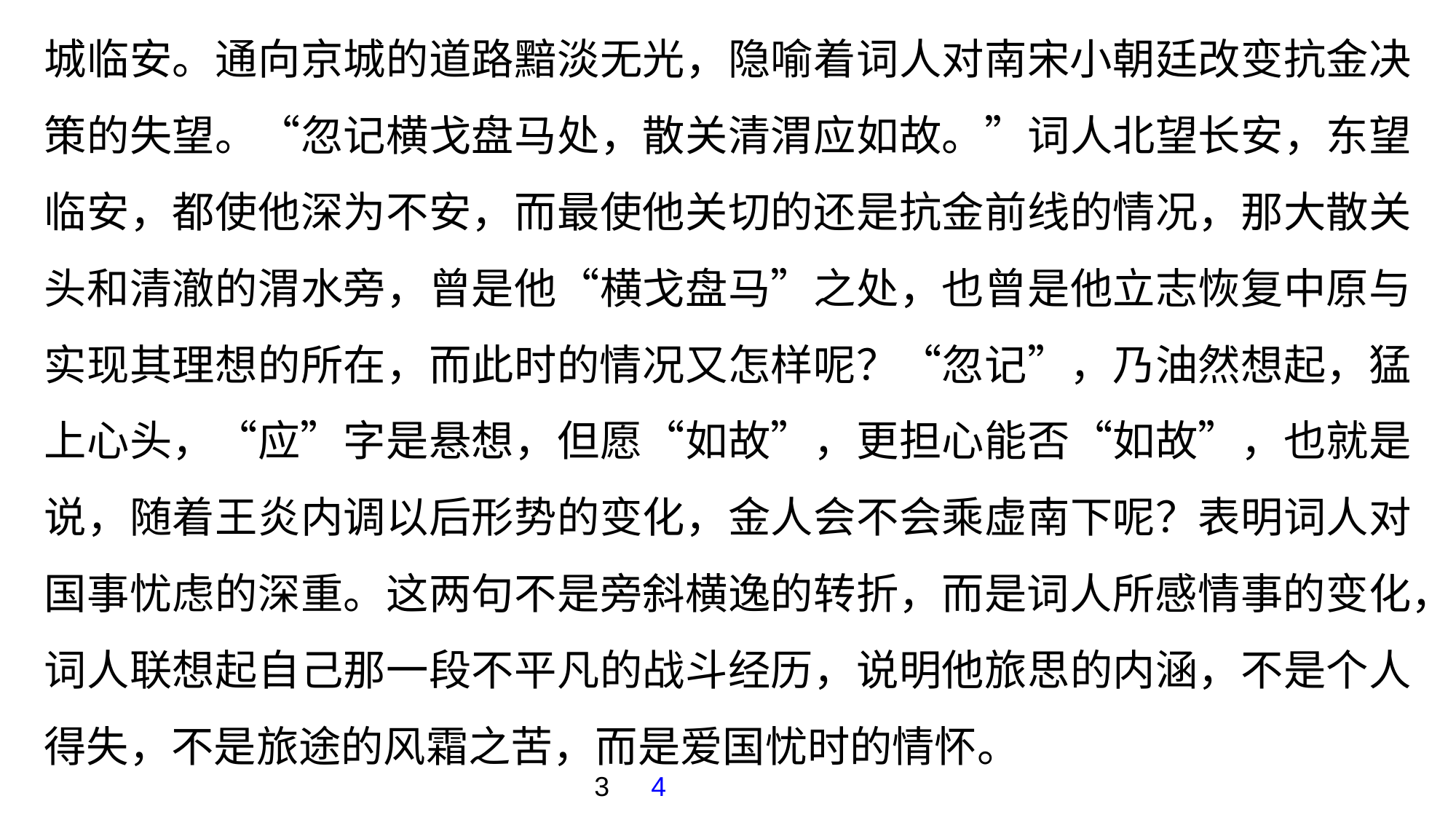

城临安。通向京城的道路黯淡无光，隐喻着词人对南宋小朝廷改变抗金决策的失望。“忽记横戈盘马处，散关清渭应如故。”词人北望长安，东望临安，都使他深为不安，而最使他关切的还是抗金前线的情况，那大散关头和清澈的渭水旁，曾是他“横戈盘马”之处，也曾是他立志恢复中原与实现其理想的所在，而此时的情况又怎样呢？“忽记”，乃油然想起，猛上心头，“应”字是悬想，但愿“如故”，更担心能否“如故”，也就是说，随着王炎内调以后形势的变化，金人会不会乘虚南下呢？表明词人对国事忧虑的深重。这两句不是旁斜横逸的转折，而是词人所感情事的变化，词人联想起自己那一段不平凡的战斗经历，说明他旅思的内涵，不是个人得失，不是旅途的风霜之苦，而是爱国忧时的情怀。
3
4